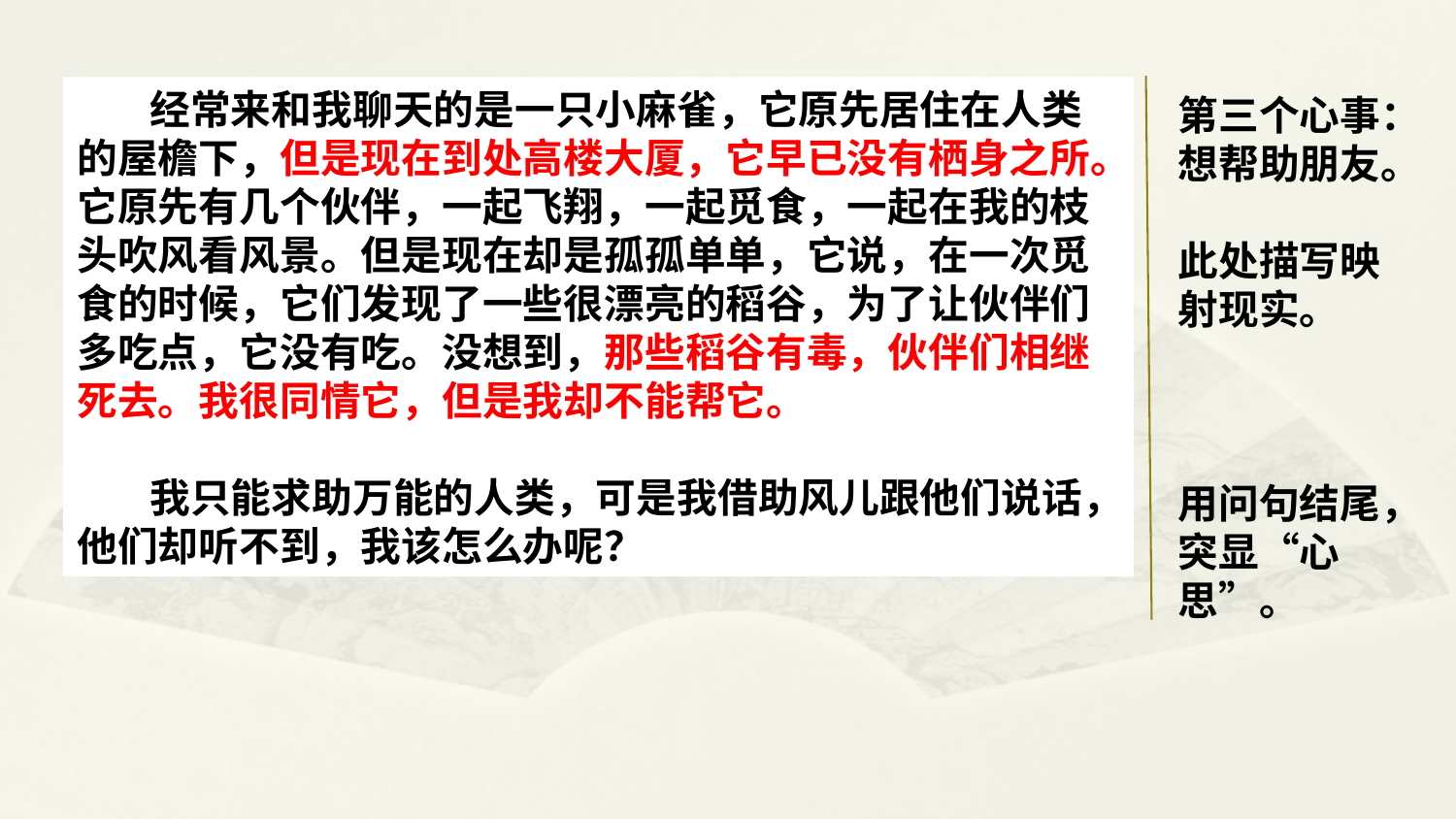

经常来和我聊天的是一只小麻雀，它原先居住在人类的屋檐下，但是现在到处高楼大厦，它早已没有栖身之所。它原先有几个伙伴，一起飞翔，一起觅食，一起在我的枝头吹风看风景。但是现在却是孤孤单单，它说，在一次觅食的时候，它们发现了一些很漂亮的稻谷，为了让伙伴们多吃点，它没有吃。没想到，那些稻谷有毒，伙伴们相继死去。我很同情它，但是我却不能帮它。

我只能求助万能的人类，可是我借助风儿跟他们说话，他们却听不到，我该怎么办呢？
第三个心事：
想帮助朋友。

此处描写映射现实。

用问句结尾，突显“心思”。